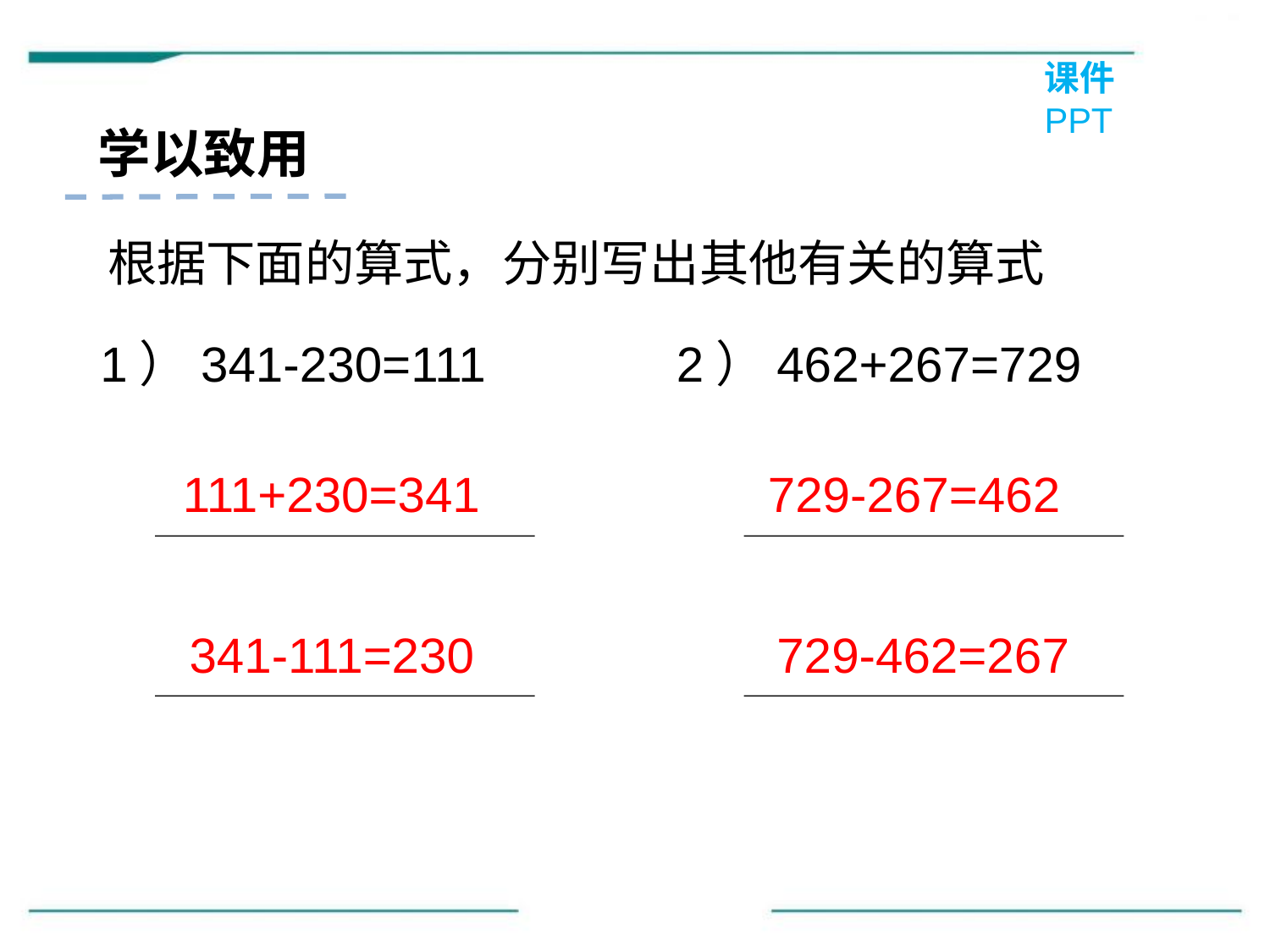

课件PPT
学以致用

根据下面的算式，分别写出其他有关的算式
1）341-230=111
2）462+267=729
111+230=341
729-267=462

341-111=230
729-462=267